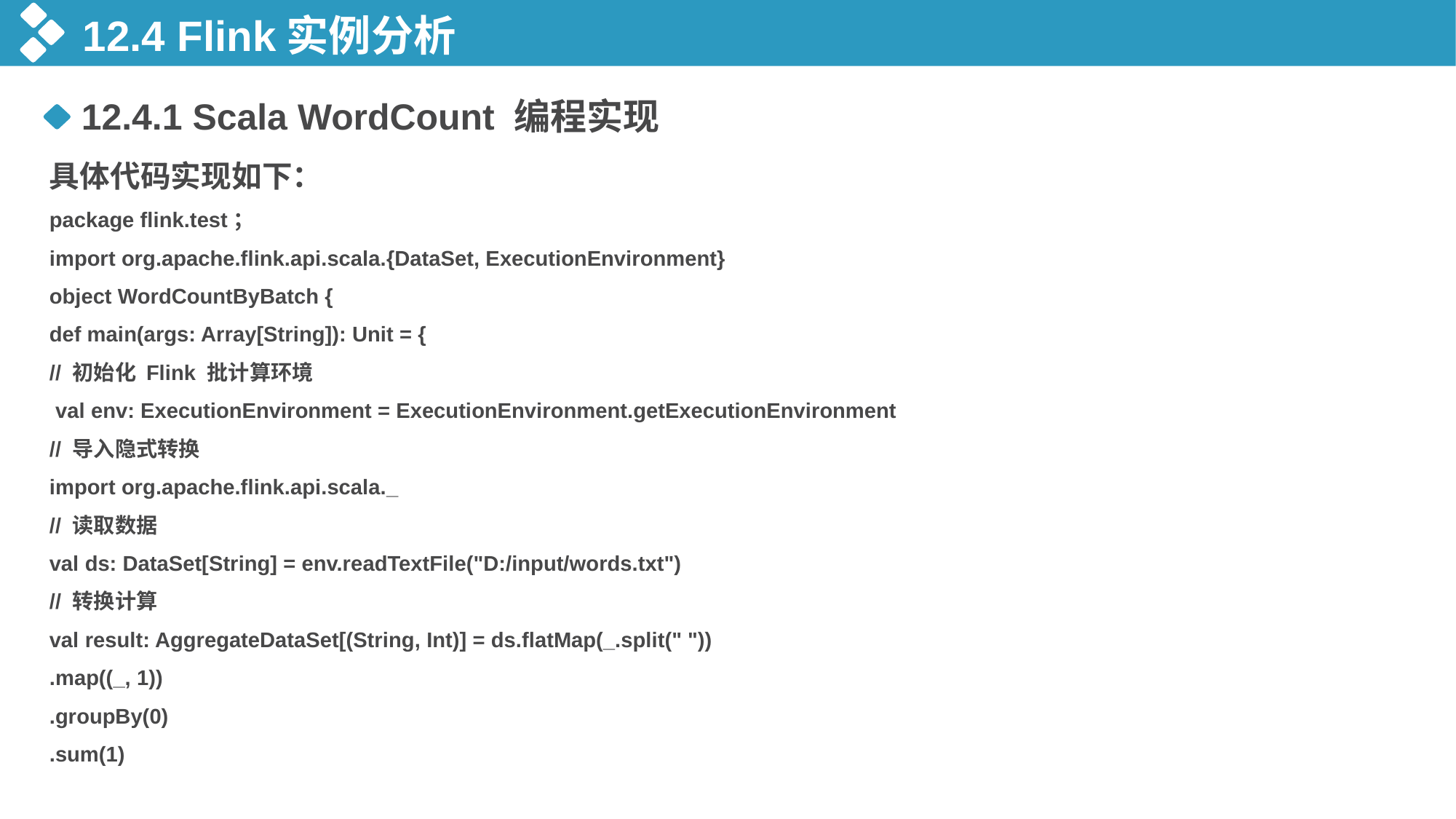

12.4 Flink实例分析
12.4.1 Scala WordCount 编程实现

具体代码实现如下：
package flink.test；
import org.apache.flink.api.scala.{DataSet, ExecutionEnvironment}
object WordCountByBatch {
def main(args: Array[String]): Unit = {
// 初始化 Flink 批计算环境
 val env: ExecutionEnvironment = ExecutionEnvironment.getExecutionEnvironment
// 导入隐式转换
import org.apache.flink.api.scala._
// 读取数据
val ds: DataSet[String] = env.readTextFile("D:/input/words.txt")
// 转换计算
val result: AggregateDataSet[(String, Int)] = ds.flatMap(_.split(" "))
.map((_, 1))
.groupBy(0)
.sum(1)